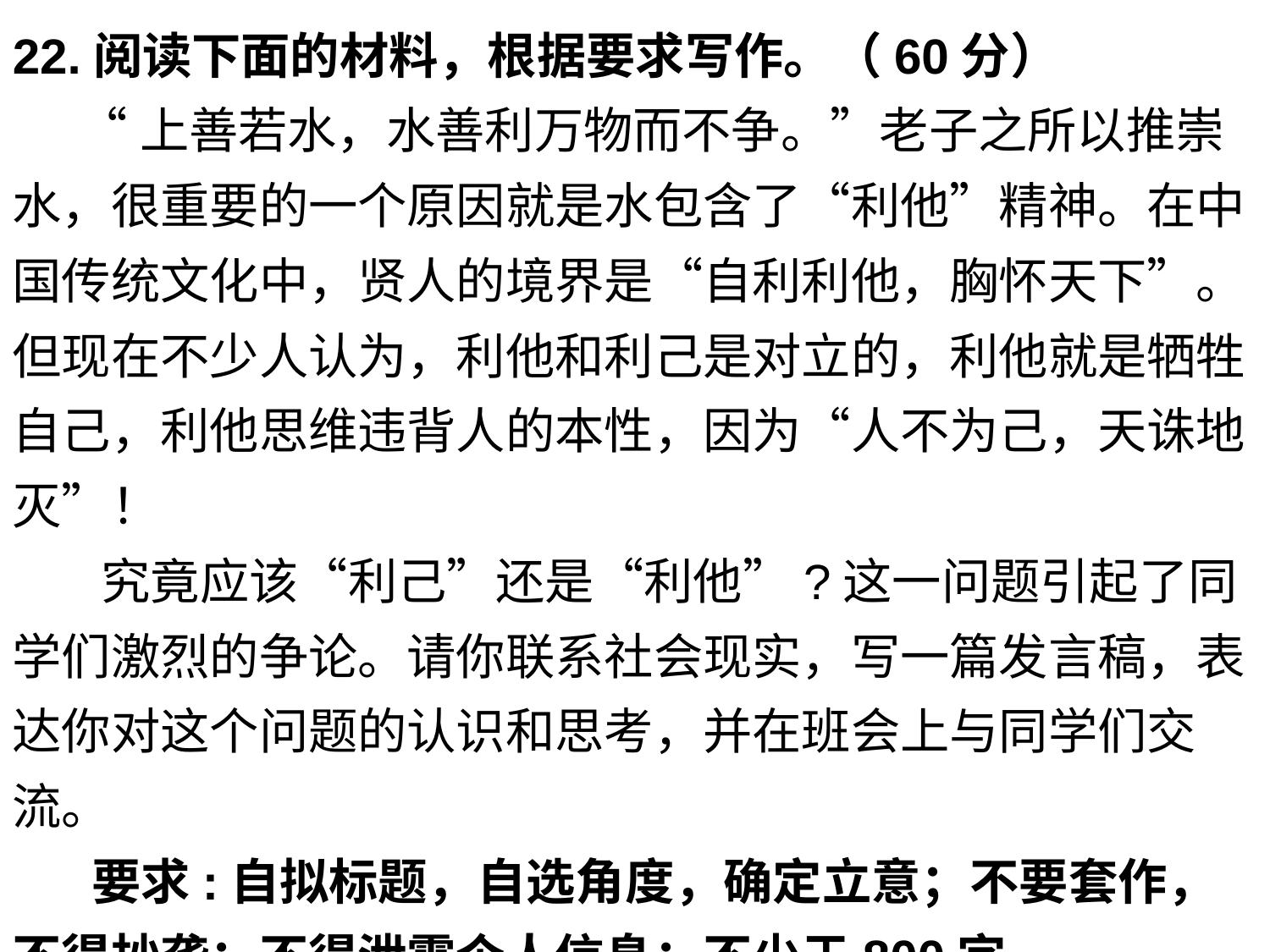

22.阅读下面的材料，根据要求写作。（60分）
      “上善若水，水善利万物而不争。”老子之所以推崇水，很重要的一个原因就是水包含了“利他”精神。在中国传统文化中，贤人的境界是“自利利他，胸怀天下”。但现在不少人认为，利他和利己是对立的，利他就是牺牲自己，利他思维违背人的本性，因为“人不为己，天诛地灭”！
       究竟应该“利己”还是“利他”?这一问题引起了同学们激烈的争论。请你联系社会现实，写一篇发言稿，表达你对这个问题的认识和思考，并在班会上与同学们交流。
      要求:自拟标题，自选角度，确定立意；不要套作，不得抄袭；不得泄露个人信息；不少于800字。